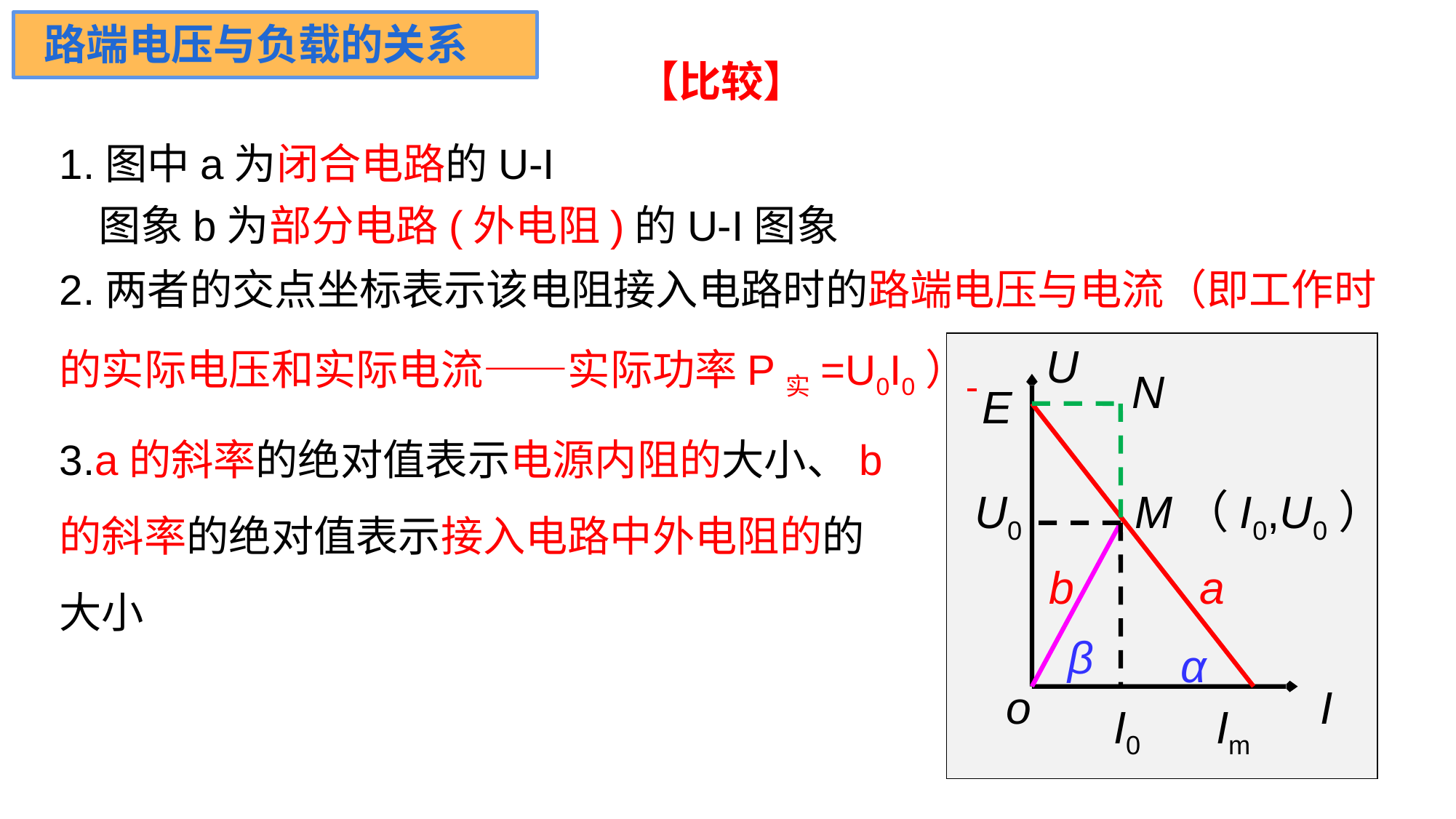

路端电压与负载的关系
【比较】
1.图中a为闭合电路的U-I
   图象b为部分电路(外电阻)的U-I图象
2.两者的交点坐标表示该电阻接入电路时的路端电压与电流（即工作时的实际电压和实际电流——实际功率P实=U0I0）
U

N
E

U0         M（I0,U0）

b          a
β
α
o                       I

I0      Im
3.a的斜率的绝对值表示电源内阻的大小、b的斜率的绝对值表示接入电路中外电阻的的大小